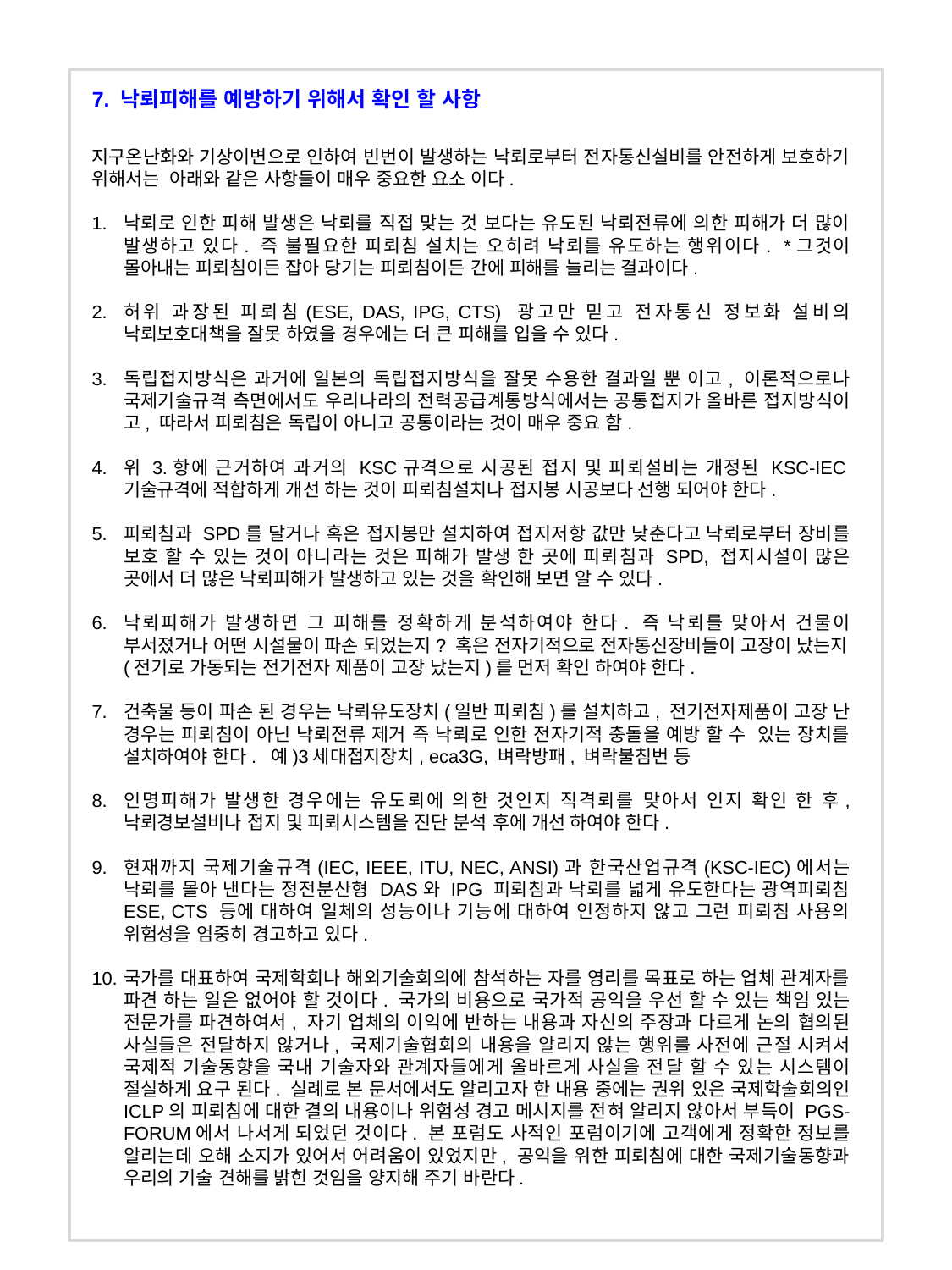

7. 낙뢰피해를 예방하기 위해서 확인 할 사항
지구온난화와 기상이변으로 인하여 빈번이 발생하는 낙뢰로부터 전자통신설비를 안전하게 보호하기 위해서는  아래와 같은 사항들이 매우 중요한 요소 이다.

낙뢰로 인한 피해 발생은 낙뢰를 직접 맞는 것 보다는 유도된 낙뢰전류에 의한 피해가 더 많이 발생하고 있다. 즉 불필요한 피뢰침 설치는 오히려 낙뢰를 유도하는 행위이다.  *그것이 몰아내는 피뢰침이든 잡아 당기는 피뢰침이든 간에 피해를 늘리는 결과이다.

허위 과장된 피뢰침(ESE, DAS, IPG, CTS) 광고만 믿고 전자통신 정보화 설비의 낙뢰보호대책을 잘못 하였을 경우에는 더 큰 피해를 입을 수 있다.

독립접지방식은 과거에 일본의 독립접지방식을 잘못 수용한 결과일 뿐 이고, 이론적으로나 국제기술규격 측면에서도 우리나라의 전력공급계통방식에서는 공통접지가 올바른 접지방식이고, 따라서 피뢰침은 독립이 아니고 공통이라는 것이 매우 중요 함.

위 3.항에 근거하여 과거의 KSC규격으로 시공된 접지 및 피뢰설비는 개정된 KSC-IEC기술규격에 적합하게 개선 하는 것이 피뢰침설치나 접지봉 시공보다 선행 되어야 한다.

피뢰침과 SPD를 달거나 혹은 접지봉만 설치하여 접지저항 값만 낮춘다고 낙뢰로부터 장비를 보호 할 수 있는 것이 아니라는 것은 피해가 발생 한 곳에 피뢰침과 SPD, 접지시설이 많은 곳에서 더 많은 낙뢰피해가 발생하고 있는 것을 확인해 보면 알 수 있다.

낙뢰피해가 발생하면 그 피해를 정확하게 분석하여야 한다. 즉 낙뢰를 맞아서 건물이 부서졌거나 어떤 시설물이 파손 되었는지? 혹은 전자기적으로 전자통신장비들이 고장이 났는지(전기로 가동되는 전기전자 제품이 고장 났는지)를 먼저 확인 하여야 한다.

건축물 등이 파손 된 경우는 낙뢰유도장치(일반 피뢰침)를 설치하고, 전기전자제품이 고장 난 경우는 피뢰침이 아닌 낙뢰전류 제거 즉 낙뢰로 인한 전자기적 충돌을 예방 할 수  있는 장치를 설치하여야 한다.  예)3세대접지장치, eca3G, 벼락방패, 벼락불침번 등

인명피해가 발생한 경우에는 유도뢰에 의한 것인지 직격뢰를 맞아서 인지 확인 한 후, 낙뢰경보설비나 접지 및 피뢰시스템을 진단 분석 후에 개선 하여야 한다.

현재까지 국제기술규격(IEC, IEEE, ITU, NEC, ANSI)과 한국산업규격(KSC-IEC)에서는 낙뢰를 몰아 낸다는 정전분산형 DAS와 IPG 피뢰침과 낙뢰를 넓게 유도한다는 광역피뢰침 ESE, CTS 등에 대하여 일체의 성능이나 기능에 대하여 인정하지 않고 그런 피뢰침 사용의 위험성을 엄중히 경고하고 있다.

국가를 대표하여 국제학회나 해외기술회의에 참석하는 자를 영리를 목표로 하는 업체 관계자를 파견 하는 일은 없어야 할 것이다. 국가의 비용으로 국가적 공익을 우선 할 수 있는 책임 있는 전문가를 파견하여서, 자기 업체의 이익에 반하는 내용과 자신의 주장과 다르게 논의 협의된 사실들은 전달하지 않거나, 국제기술협회의 내용을 알리지 않는 행위를 사전에 근절 시켜서 국제적 기술동향을 국내 기술자와 관계자들에게 올바르게 사실을 전달 할 수 있는 시스템이 절실하게 요구 된다. 실례로 본 문서에서도 알리고자 한 내용 중에는 권위 있은 국제학술회의인 ICLP의 피뢰침에 대한 결의 내용이나 위험성 경고 메시지를 전혀 알리지 않아서 부득이 PGS-FORUM에서 나서게 되었던 것이다. 본 포럼도 사적인 포럼이기에 고객에게 정확한 정보를 알리는데 오해 소지가 있어서 어려움이 있었지만, 공익을 위한 피뢰침에 대한 국제기술동향과 우리의 기술 견해를 밝힌 것임을 양지해 주기 바란다.